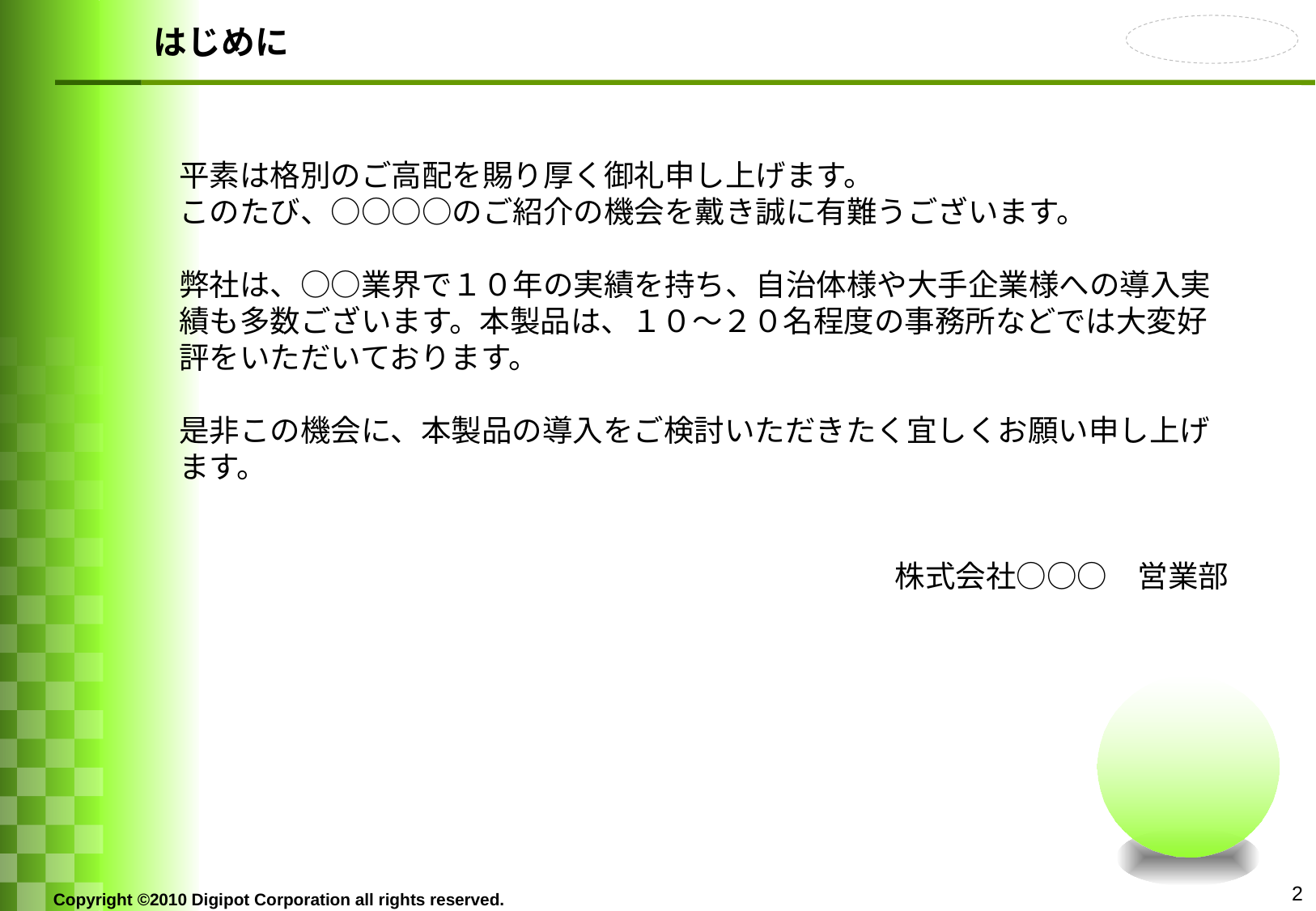

# はじめに
平素は格別のご高配を賜り厚く御礼申し上げます。
このたび、○○○○のご紹介の機会を戴き誠に有難うございます。

弊社は、○○業界で１０年の実績を持ち、自治体様や大手企業様への導入実績も多数ございます。本製品は、１０～２０名程度の事務所などでは大変好評をいただいております。

是非この機会に、本製品の導入をご検討いただきたく宜しくお願い申し上げます。

株式会社○○○　営業部

2